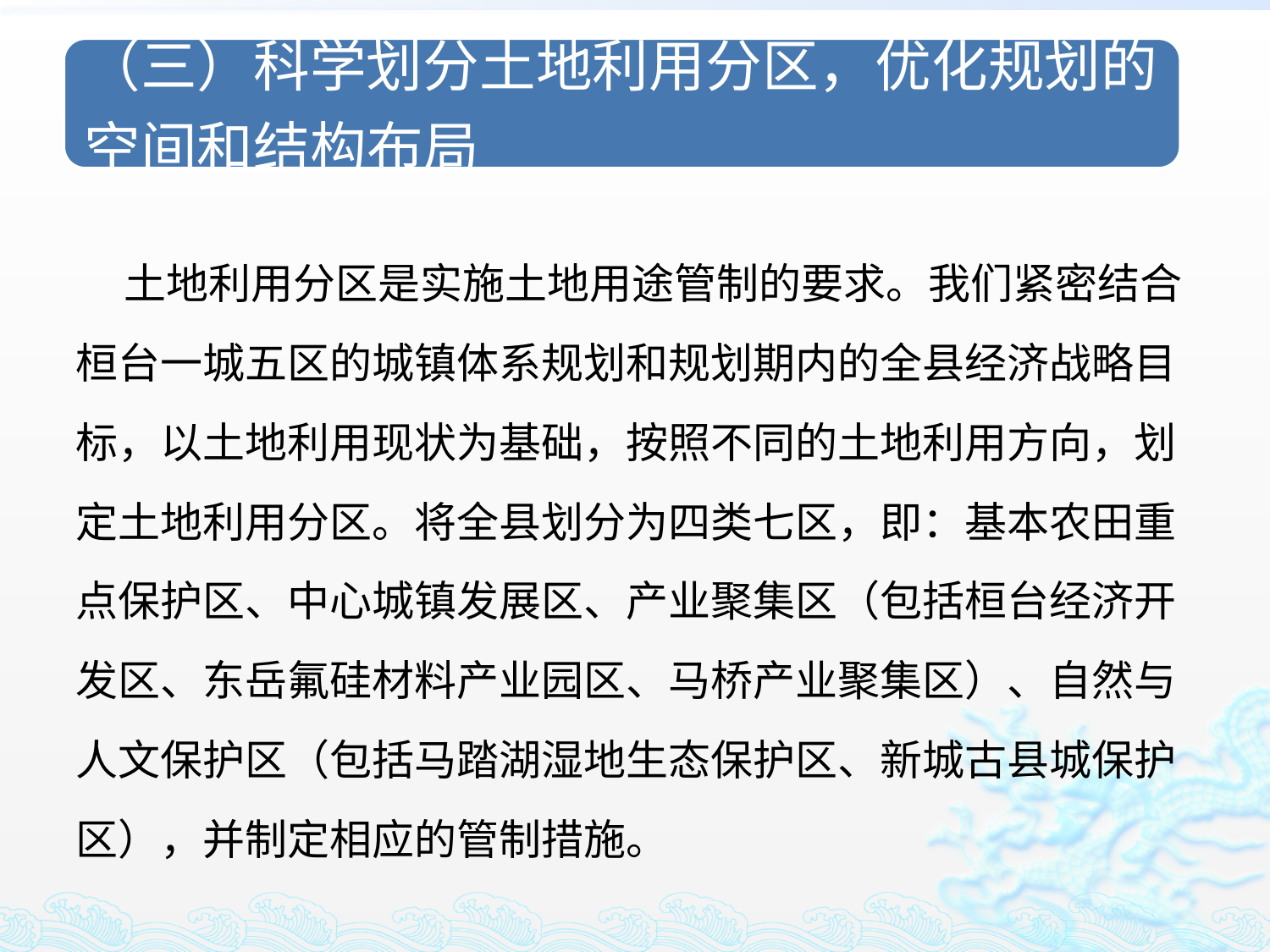

（三）科学划分土地利用分区，优化规划的空间和结构布局
    土地利用分区是实施土地用途管制的要求。我们紧密结合桓台一城五区的城镇体系规划和规划期内的全县经济战略目标，以土地利用现状为基础，按照不同的土地利用方向，划定土地利用分区。将全县划分为四类七区，即：基本农田重点保护区、中心城镇发展区、产业聚集区（包括桓台经济开发区、东岳氟硅材料产业园区、马桥产业聚集区）、自然与人文保护区（包括马踏湖湿地生态保护区、新城古县城保护区），并制定相应的管制措施。